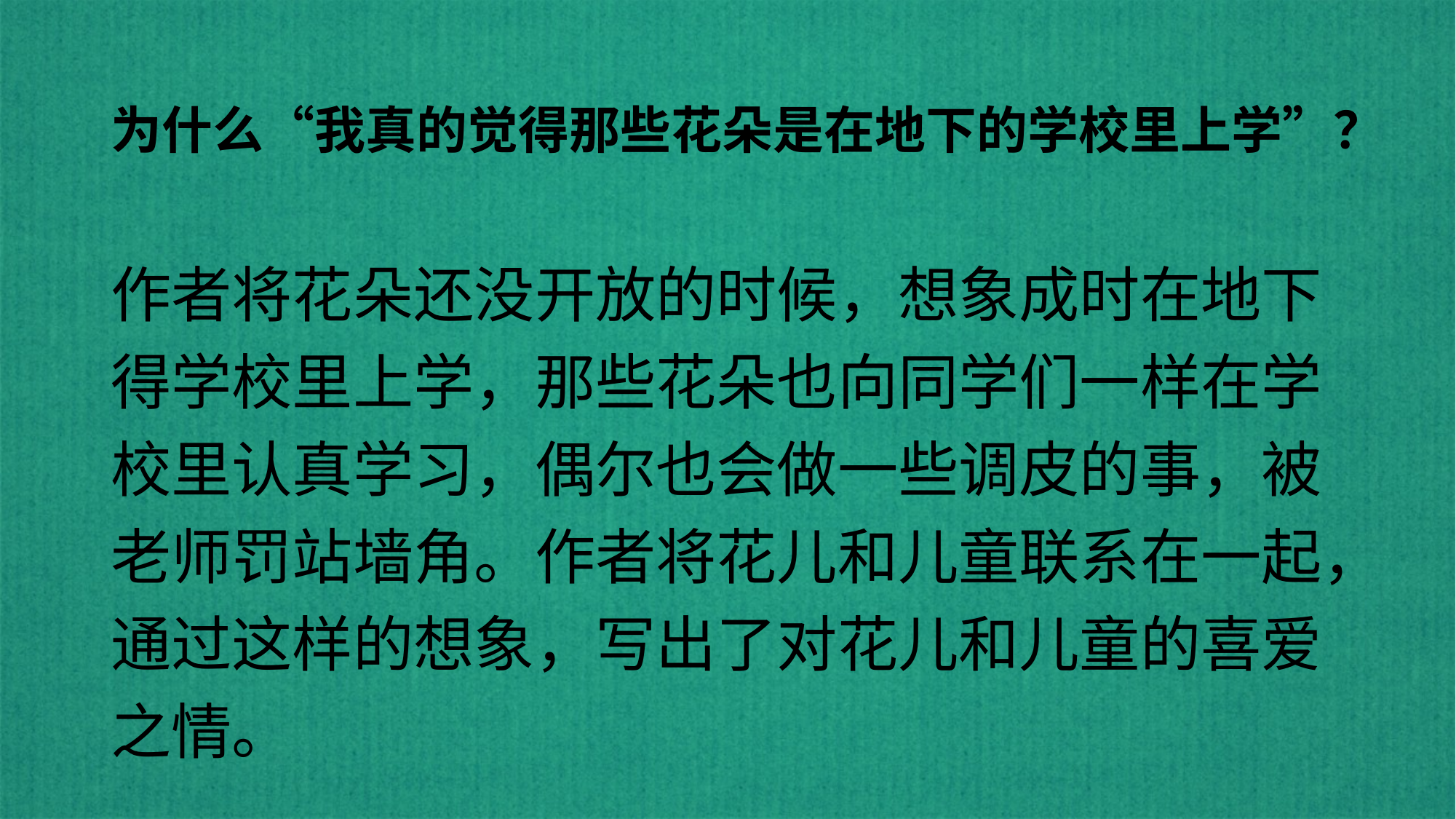

# 为什么“我真的觉得那些花朵是在地下的学校里上学”？
作者将花朵还没开放的时候，想象成时在地下得学校里上学，那些花朵也向同学们一样在学校里认真学习，偶尔也会做一些调皮的事，被老师罚站墙角。作者将花儿和儿童联系在一起，通过这样的想象，写出了对花儿和儿童的喜爱之情。